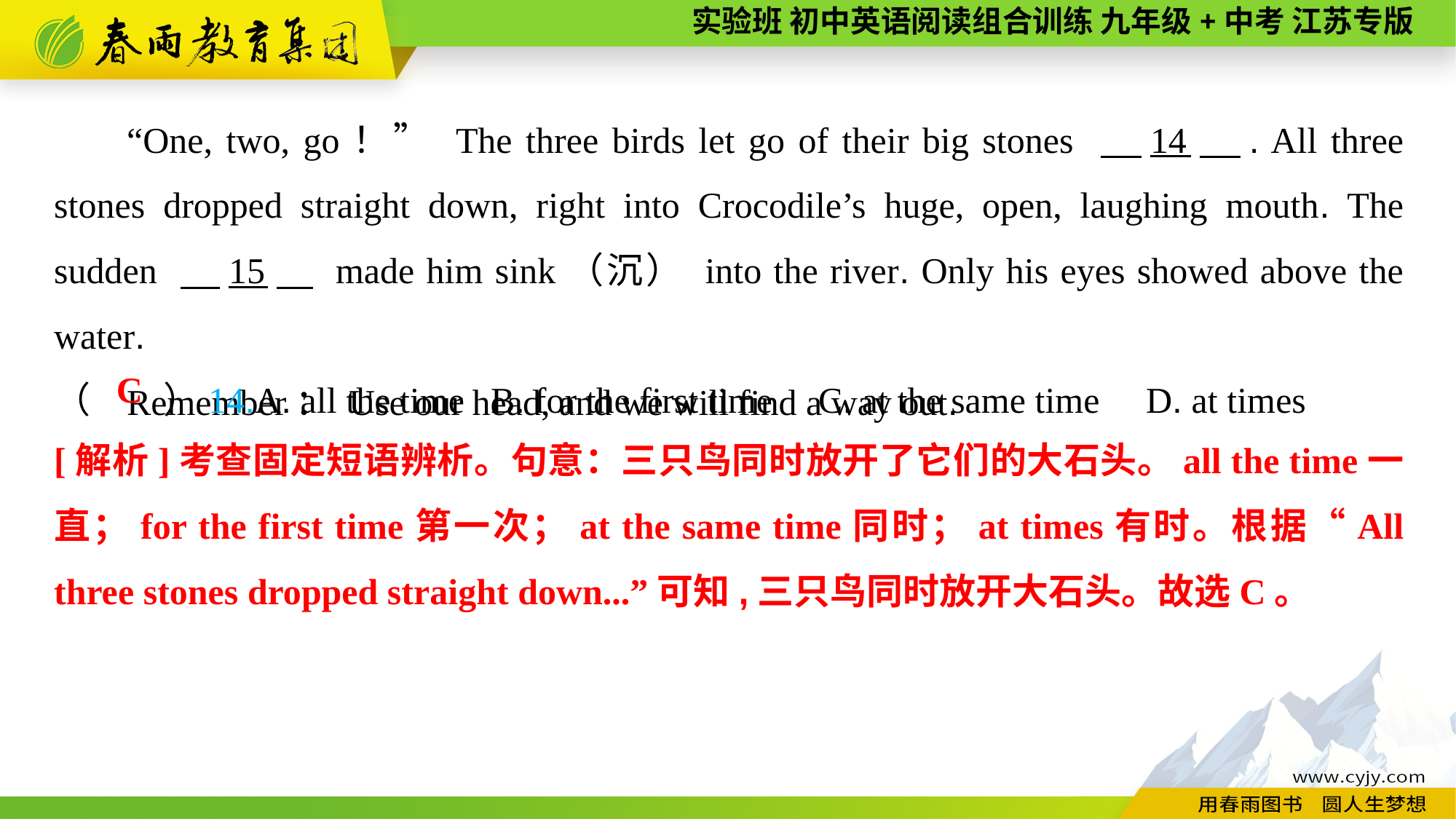

“One, two, go！” The three birds let go of their big stones 　14　. All three stones dropped straight down, right into Crocodile’s huge, open, laughing mouth. The sudden 　15　 made him sink（沉） into the river. Only his eyes showed above the water.
Remember： Use our head, and we will find a way out.
（　　）14.A. all the time	B. for the first time	C. at the same time	D. at times
C
[解析]考查固定短语辨析。句意：三只鸟同时放开了它们的大石头。all the time一直；for the first time第一次；at the same time同时；at times有时。根据“All three stones dropped straight down...”可知,三只鸟同时放开大石头。故选C。